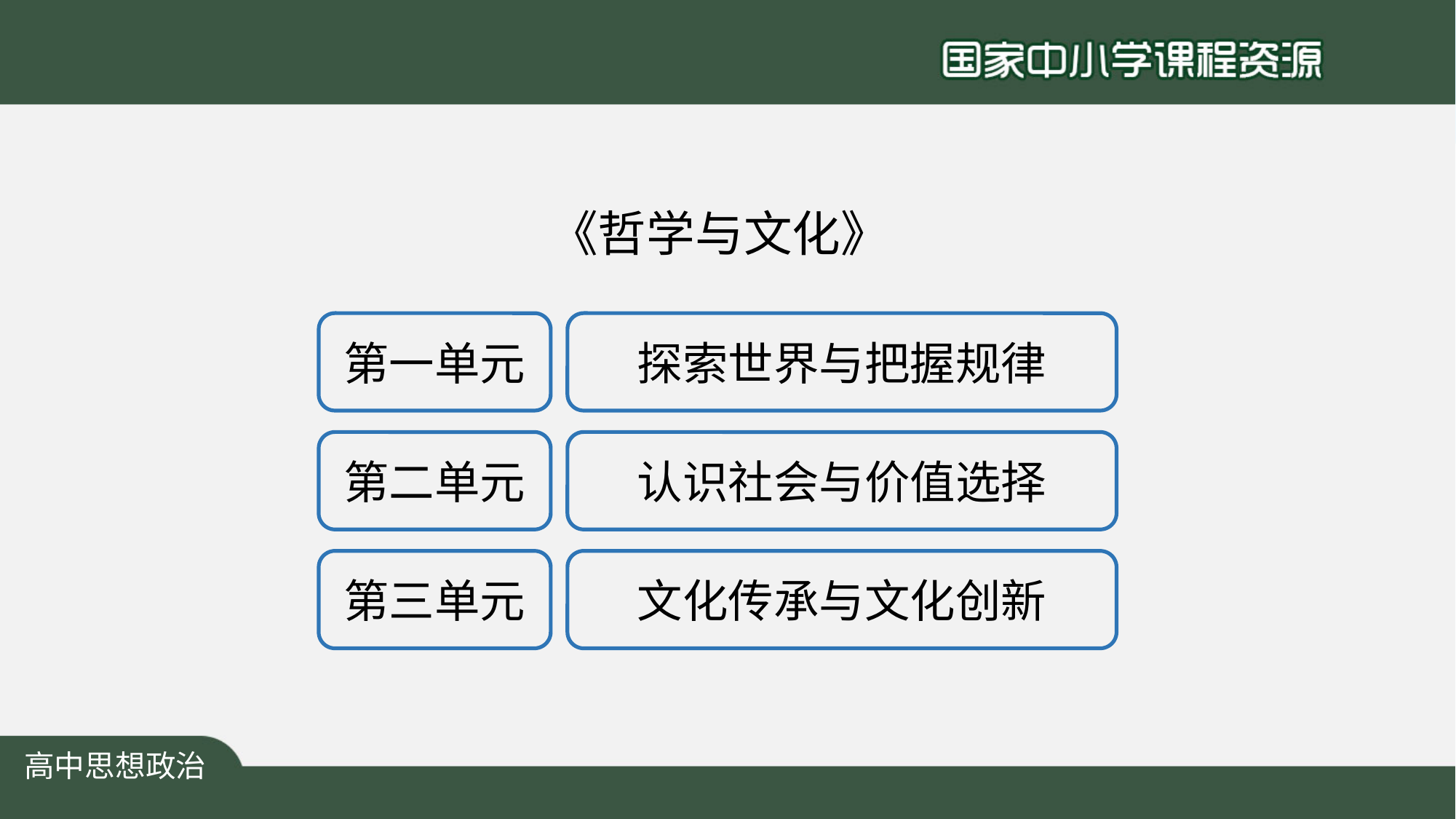

《哲学与文化》
第一单元
探索世界与把握规律
第二单元
认识社会与价值选择
第三单元
文化传承与文化创新